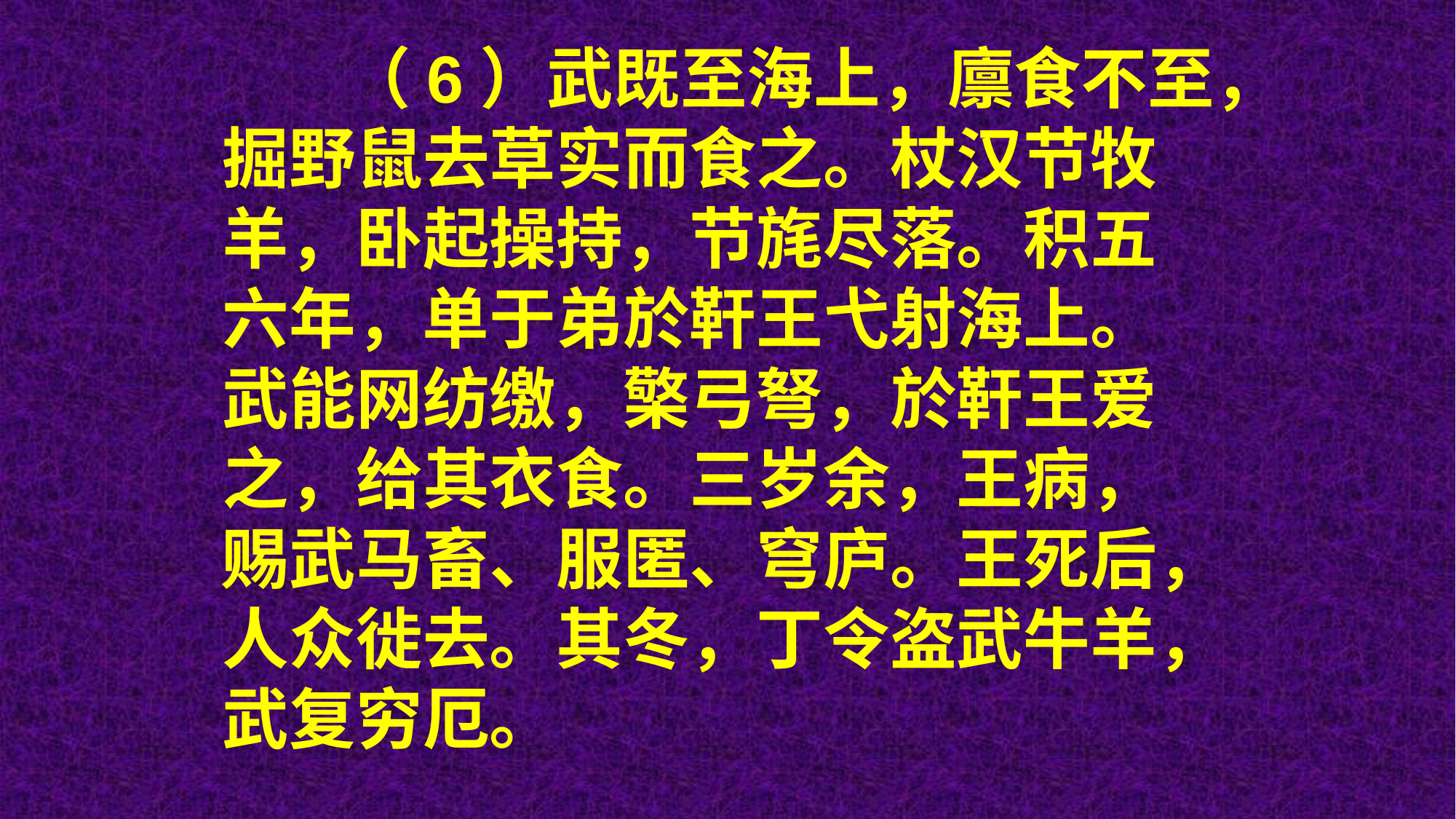

（6）武既至海上，廪食不至，掘野鼠去草实而食之。杖汉节牧羊，卧起操持，节旄尽落。积五六年，单于弟於靬王弋射海上。武能网纺缴，檠弓弩，於靬王爱之，给其衣食。三岁余，王病，赐武马畜、服匿、穹庐。王死后，人众徙去。其冬，丁令盗武牛羊，武复穷厄。